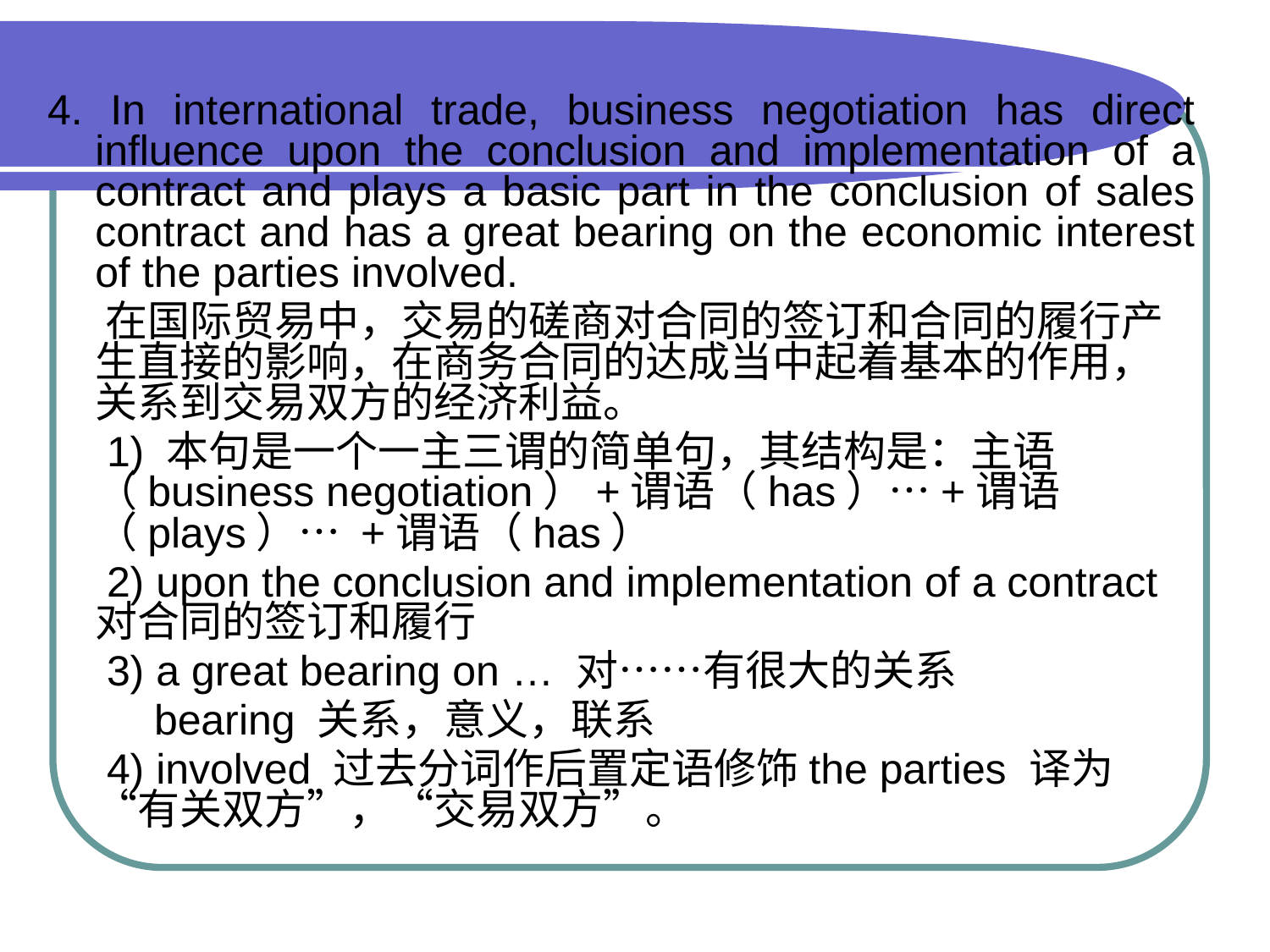

4. In international trade, business negotiation has direct influence upon the conclusion and implementation of a contract and plays a basic part in the conclusion of sales contract and has a great bearing on the economic interest of the parties involved.
     在国际贸易中，交易的磋商对合同的签订和合同的履行产生直接的影响，在商务合同的达成当中起着基本的作用，关系到交易双方的经济利益。
     1) 本句是一个一主三谓的简单句，其结构是：主语（business negotiation）+谓语（has）…+谓语（plays）… +谓语（has）
     2) upon the conclusion and implementation of a contract 对合同的签订和履行
     3) a great bearing on … 对……有很大的关系
         bearing 关系，意义，联系
     4) involved 过去分词作后置定语修饰the parties 译为“有关双方”，“交易双方”。